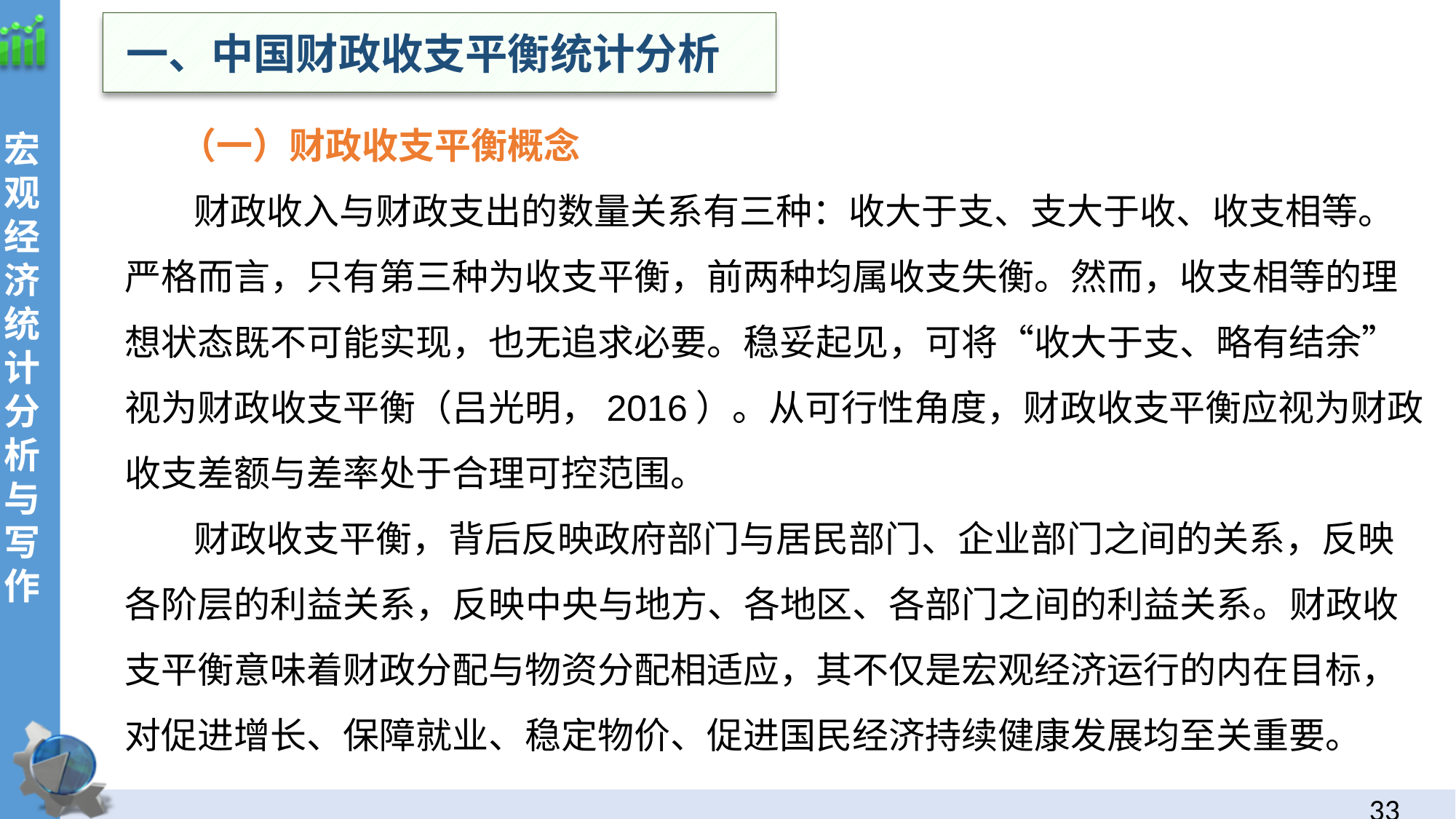

一、中国财政收支平衡统计分析
  （一）财政收支平衡概念
财政收入与财政支出的数量关系有三种：收大于支、支大于收、收支相等。严格而言，只有第三种为收支平衡，前两种均属收支失衡。然而，收支相等的理想状态既不可能实现，也无追求必要。稳妥起见，可将“收大于支、略有结余”视为财政收支平衡（吕光明，2016）。从可行性角度，财政收支平衡应视为财政收支差额与差率处于合理可控范围。
财政收支平衡，背后反映政府部门与居民部门、企业部门之间的关系，反映各阶层的利益关系，反映中央与地方、各地区、各部门之间的利益关系。财政收支平衡意味着财政分配与物资分配相适应，其不仅是宏观经济运行的内在目标，对促进增长、保障就业、稳定物价、促进国民经济持续健康发展均至关重要。

33